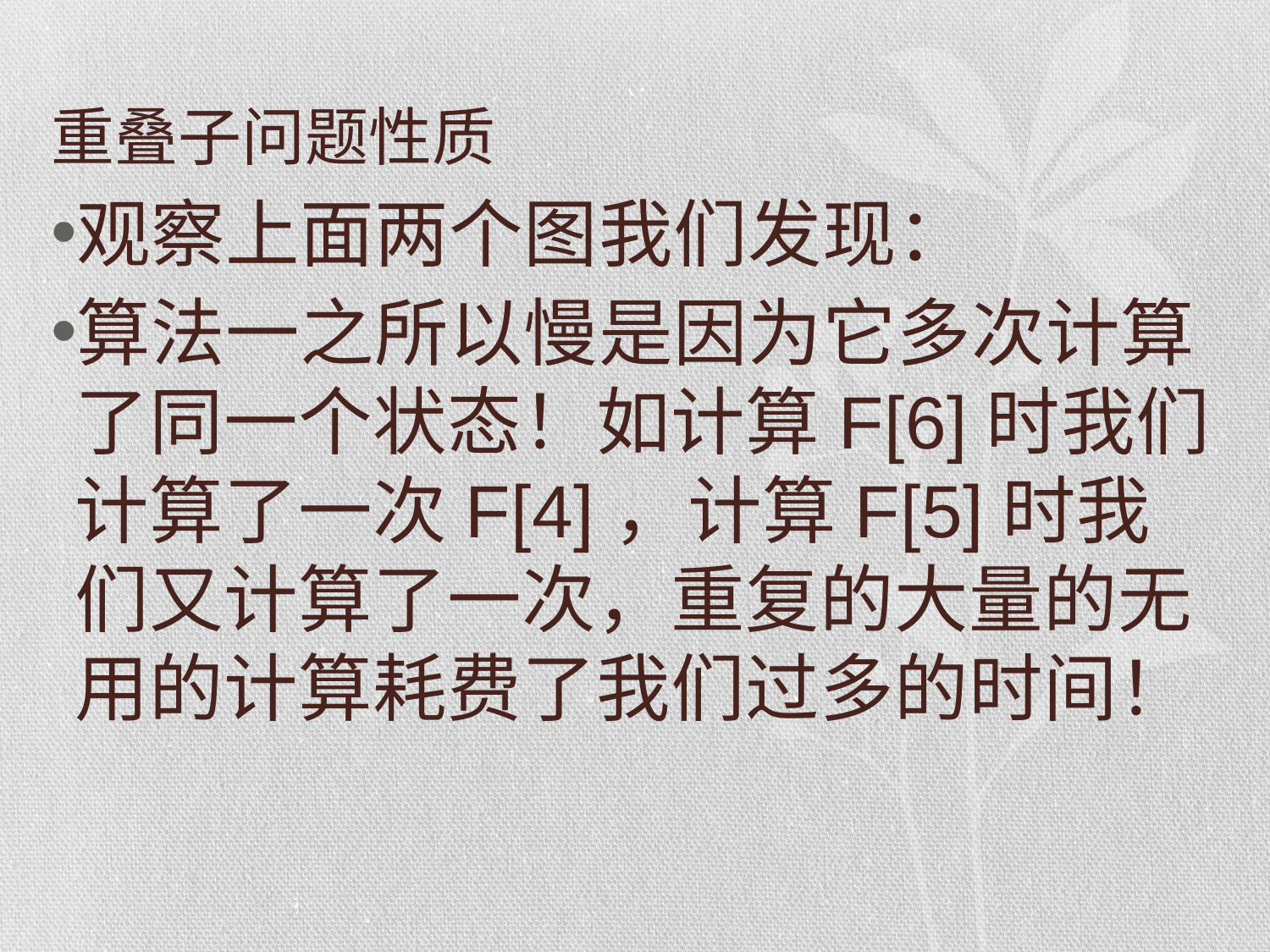

# 重叠子问题性质
观察上面两个图我们发现：
算法一之所以慢是因为它多次计算了同一个状态！如计算F[6]时我们计算了一次F[4]，计算F[5]时我们又计算了一次，重复的大量的无用的计算耗费了我们过多的时间！